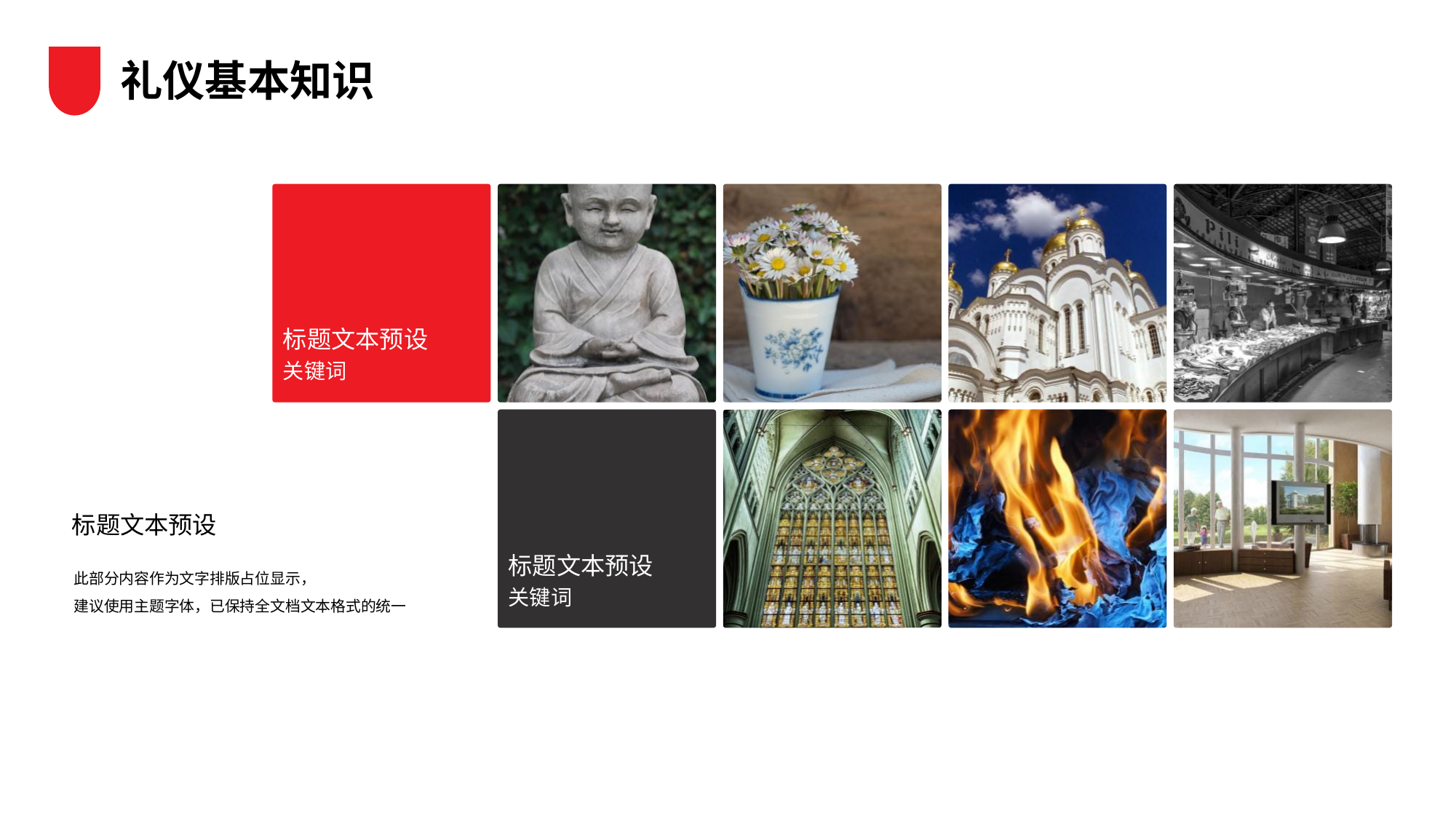

礼仪基本知识

标题文本预设
关键词

标题文本预设
标题文本预设
此部分内容作为文字排版占位显示，
建议使用主题字体，已保持全文档文本格式的统一
关键词